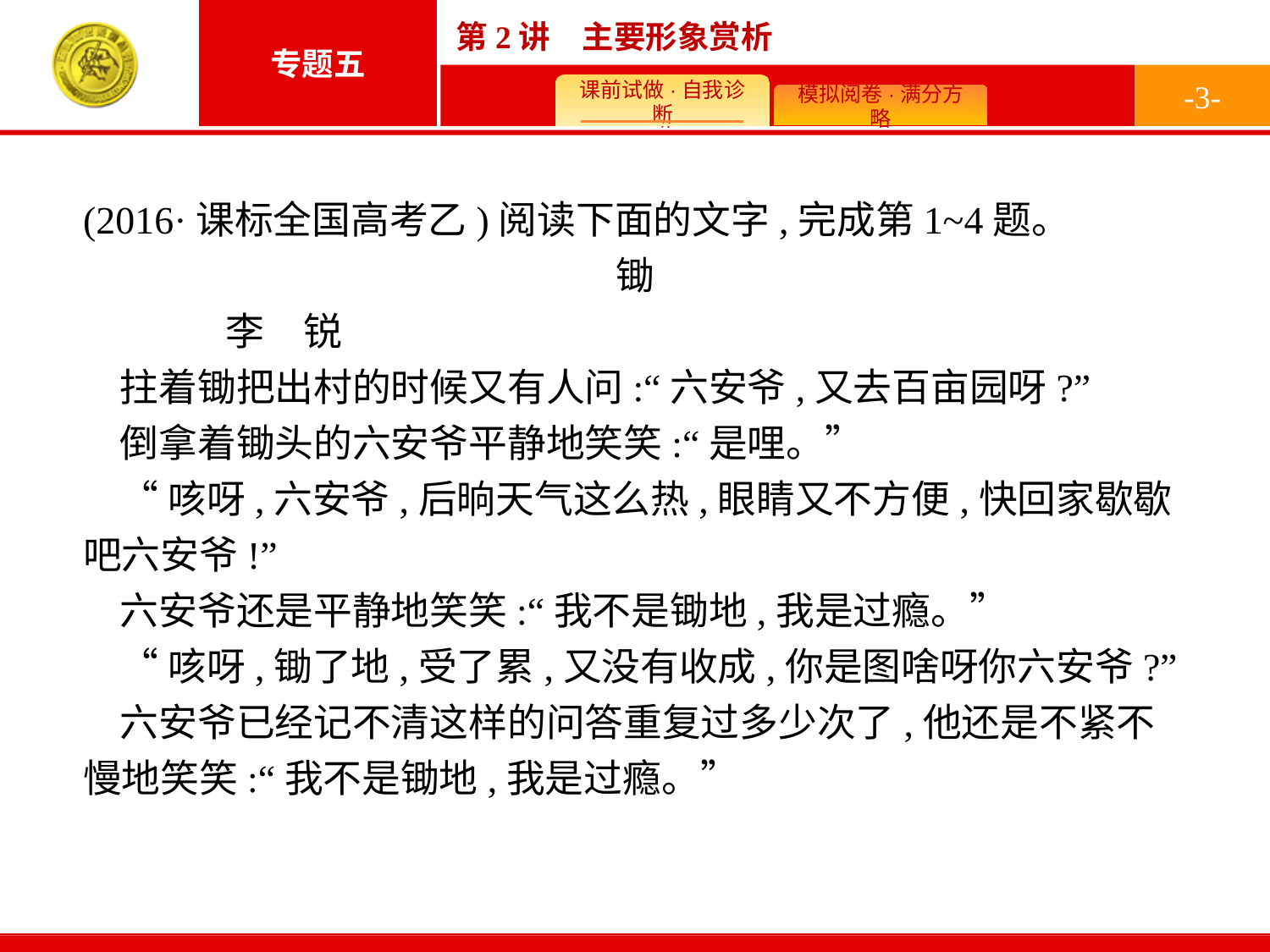

-3-
(2016·课标全国高考乙)阅读下面的文字,完成第1~4题。
锄
	李　锐
拄着锄把出村的时候又有人问:“六安爷,又去百亩园呀?”
倒拿着锄头的六安爷平静地笑笑:“是哩。”
“咳呀,六安爷,后晌天气这么热,眼睛又不方便,快回家歇歇吧六安爷!”
六安爷还是平静地笑笑:“我不是锄地,我是过瘾。”
“咳呀,锄了地,受了累,又没有收成,你是图啥呀你六安爷?”
六安爷已经记不清这样的问答重复过多少次了,他还是不紧不慢地笑笑:“我不是锄地,我是过瘾。”